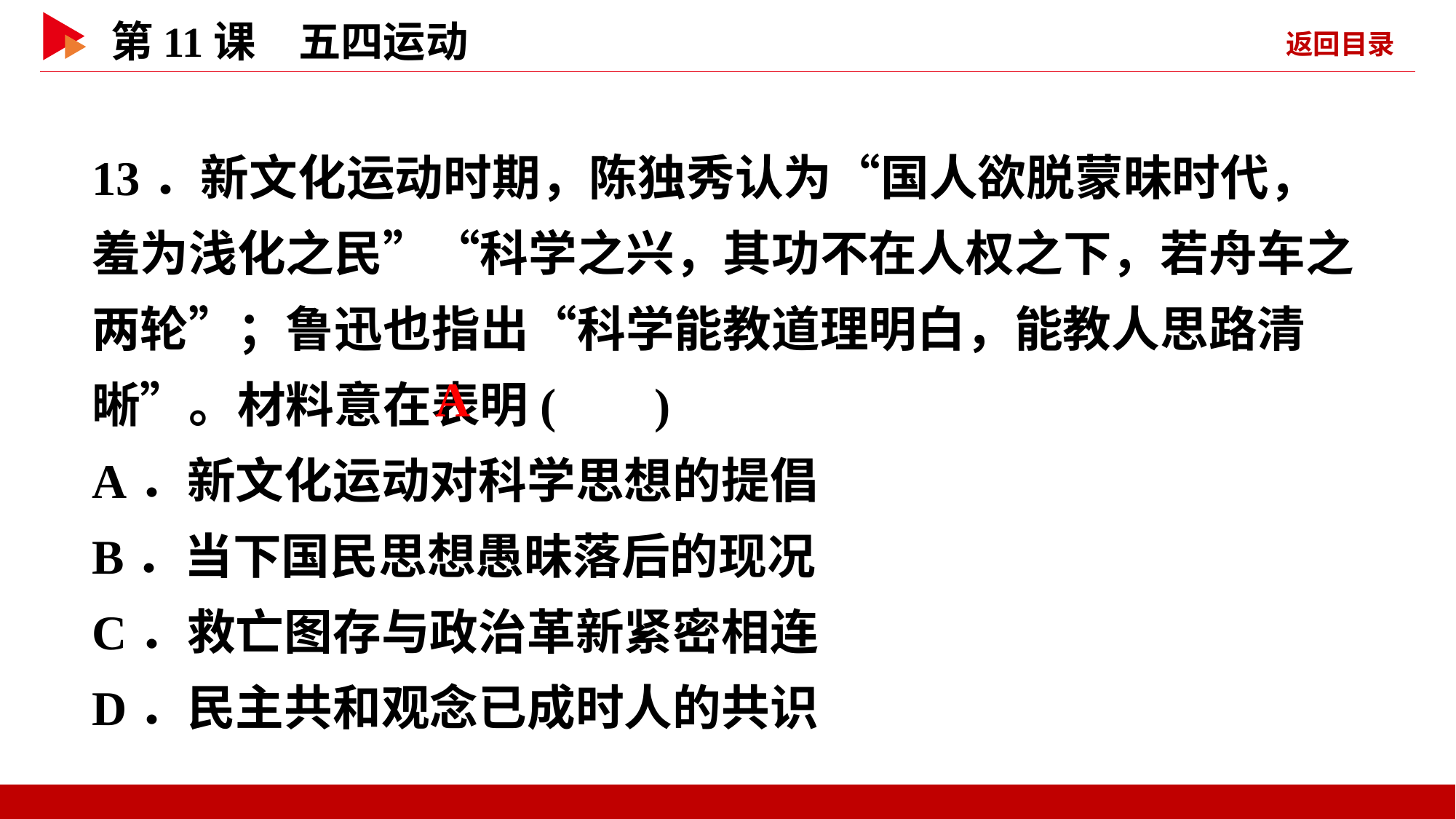

13．新文化运动时期，陈独秀认为“国人欲脱蒙昧时代，羞为浅化之民”“科学之兴，其功不在人权之下，若舟车之两轮”；鲁迅也指出“科学能教道理明白，能教人思路清晰”。材料意在表明(        )
A．新文化运动对科学思想的提倡
B．当下国民思想愚昧落后的现况
C．救亡图存与政治革新紧密相连
D．民主共和观念已成时人的共识
   A